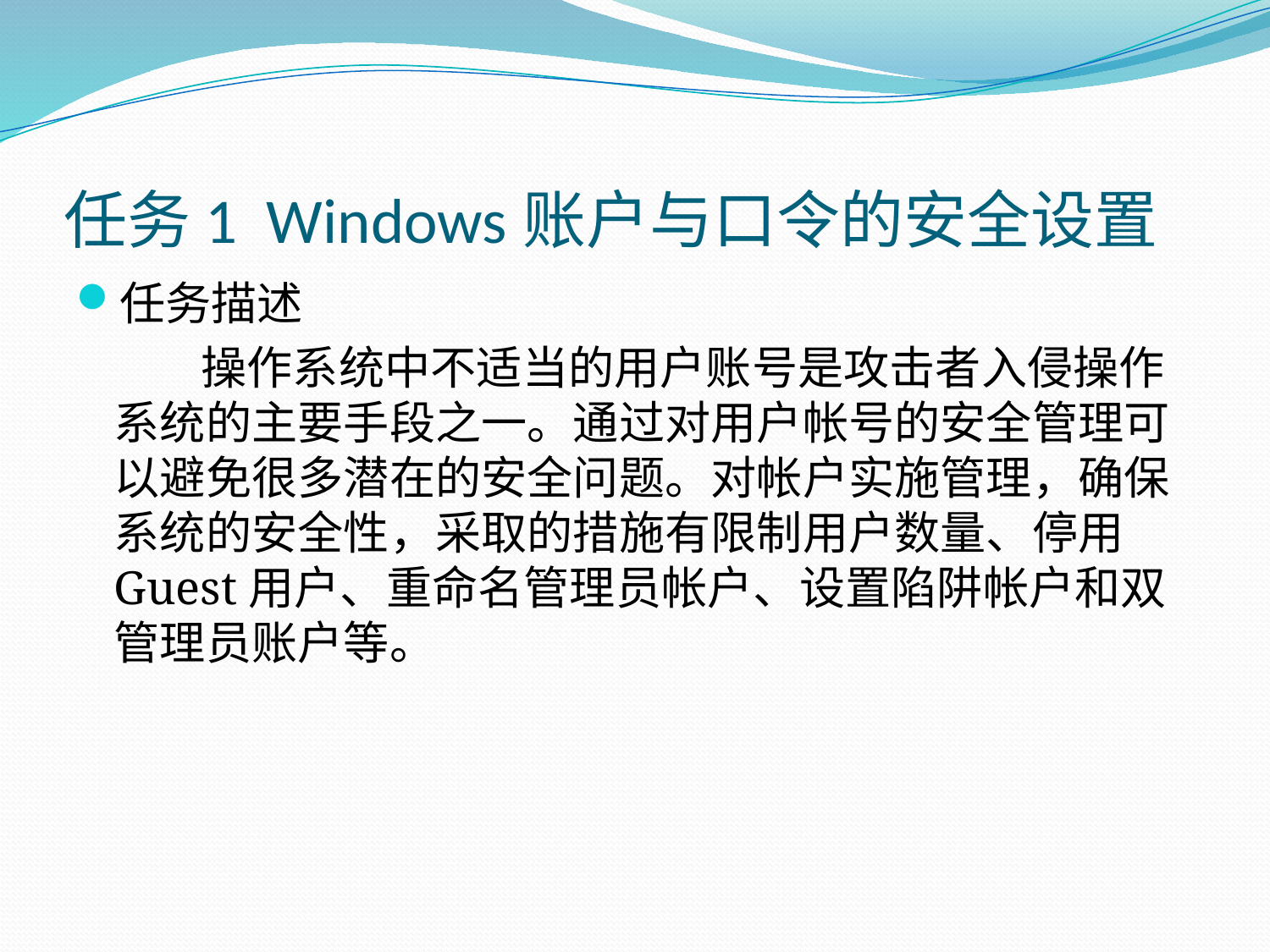

# 任务1  Windows账户与口令的安全设置
任务描述
           操作系统中不适当的用户账号是攻击者入侵操作系统的主要手段之一。通过对用户帐号的安全管理可以避免很多潜在的安全问题。对帐户实施管理，确保系统的安全性，采取的措施有限制用户数量、停用Guest用户、重命名管理员帐户、设置陷阱帐户和双管理员账户等。